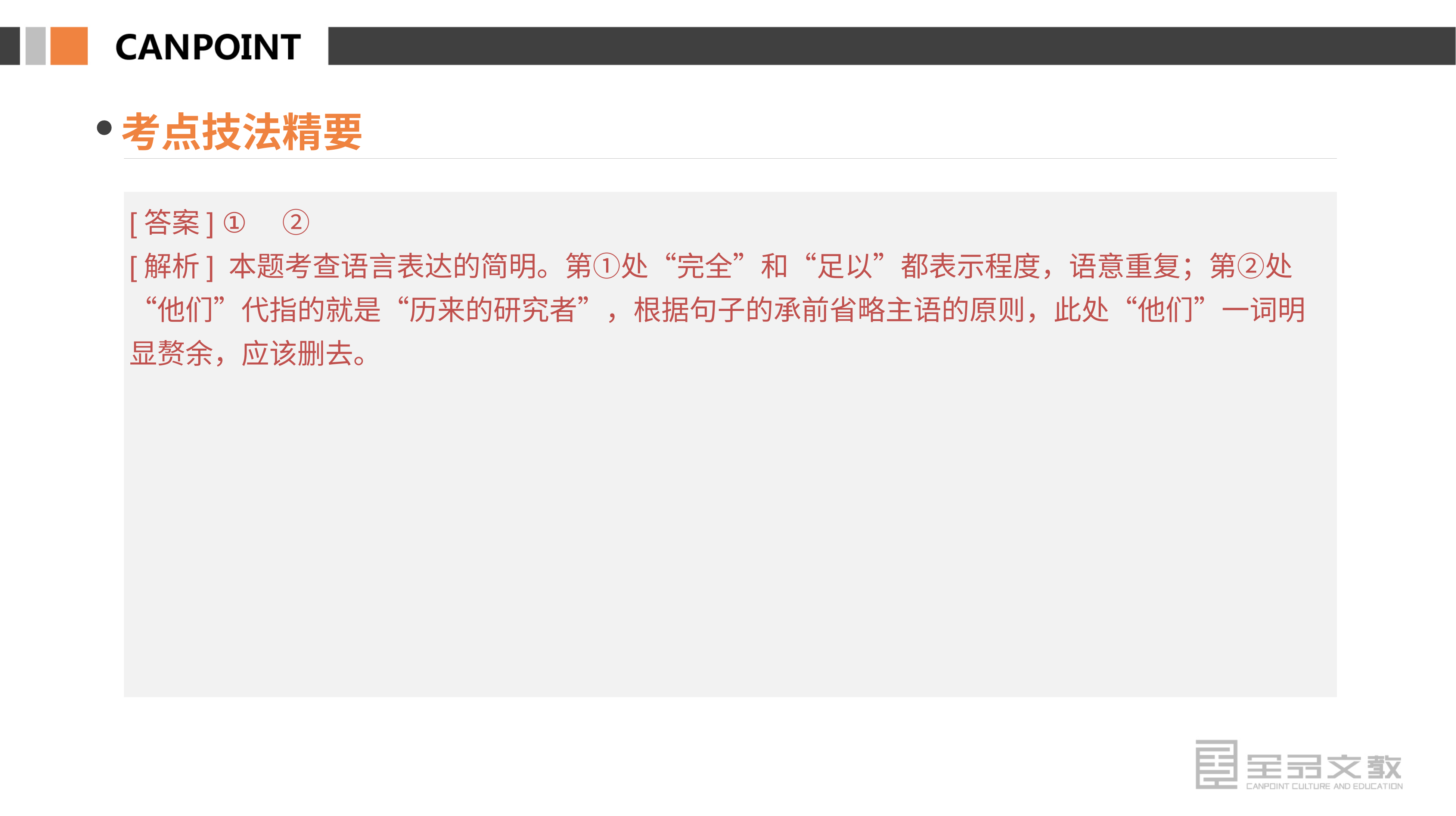

考点技法精要

[答案] ①　②
[解析] 本题考查语言表达的简明。第①处“完全”和“足以”都表示程度，语意重复；第②处“他们”代指的就是“历来的研究者”，根据句子的承前省略主语的原则，此处“他们”一词明显赘余，应该删去。